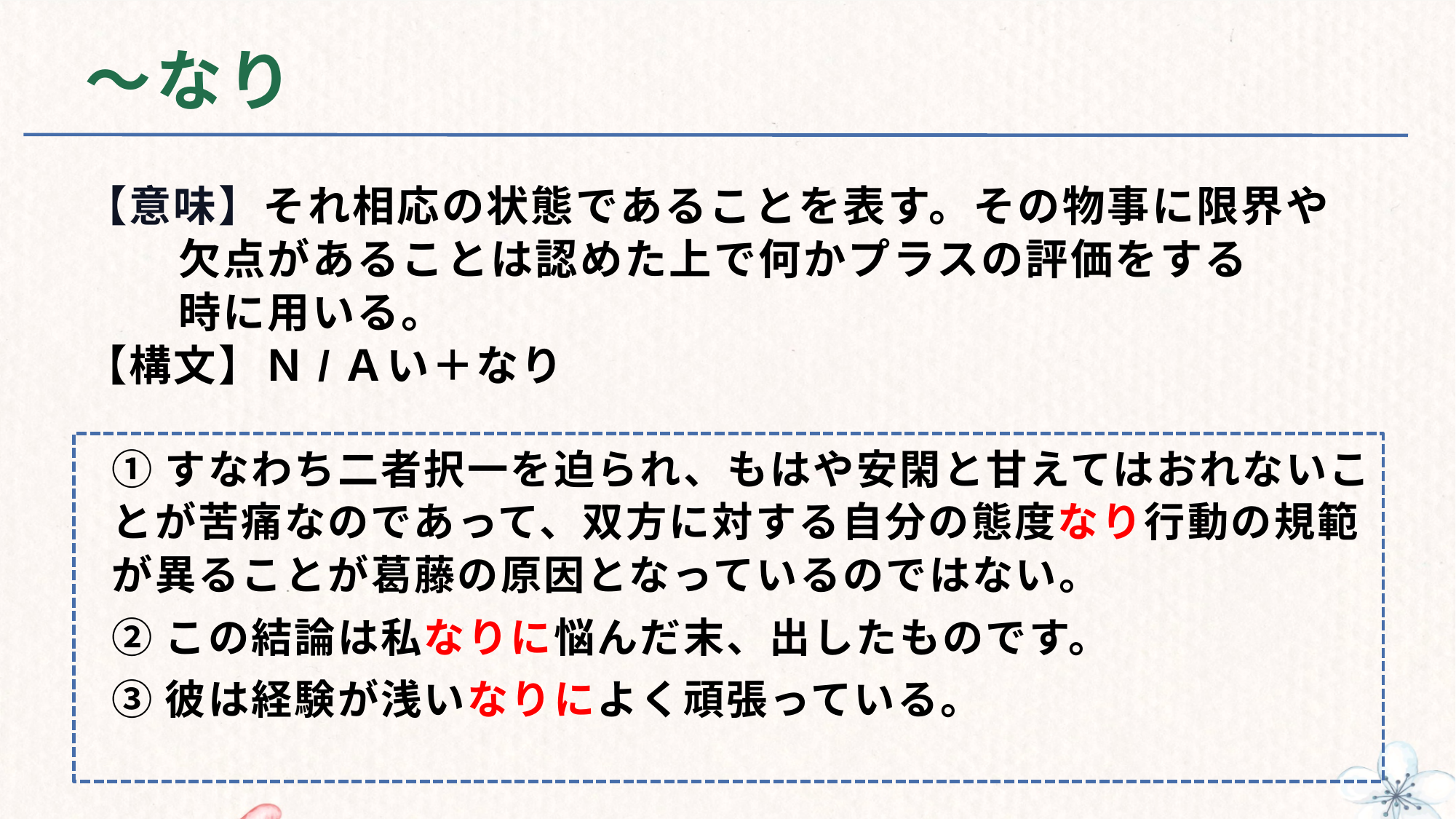

# ～なり
【意味】それ相応の状態であることを表す。その物事に限界や
       欠点があることは認めた上で何かプラスの評価をする
       時に用いる。
【構文】Ｎ/Ａい＋なり
①すなわち二者択一を迫られ、もはや安閑と甘えてはおれないことが苦痛なのであって、双方に対する自分の態度なり行動の規範が異ることが葛藤の原因となっているのではない。
②この結論は私なりに悩んだ末、出したものです。
③彼は経験が浅いなりによく頑張っている。